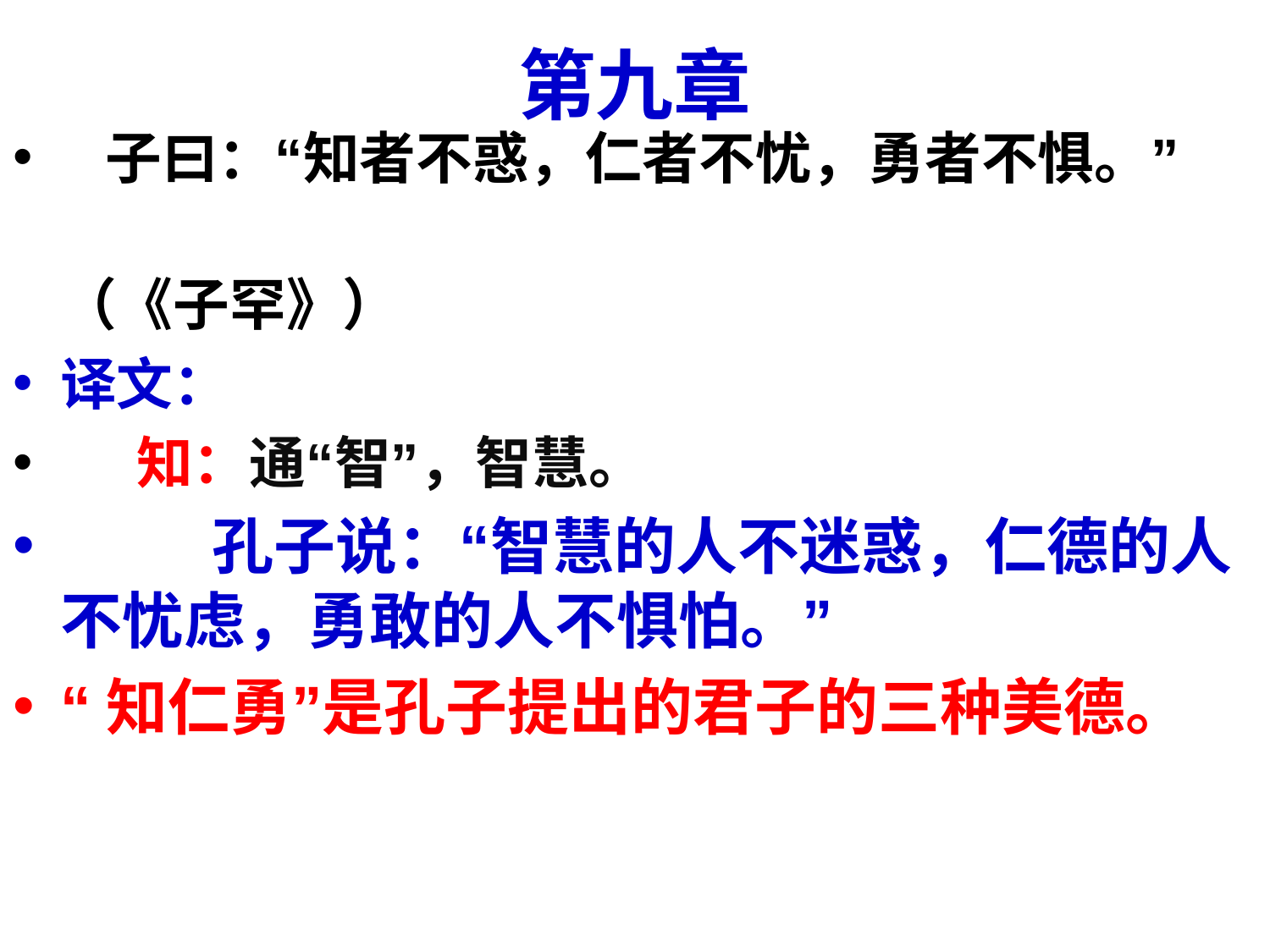

# 第九章
  子曰：“知者不惑，仁者不忧，勇者不惧。”
                                                                       （《子罕》）
译文：
    知：通“智”，智慧。
        孔子说：“智慧的人不迷惑，仁德的人不忧虑，勇敢的人不惧怕。”
“知仁勇”是孔子提出的君子的三种美德。